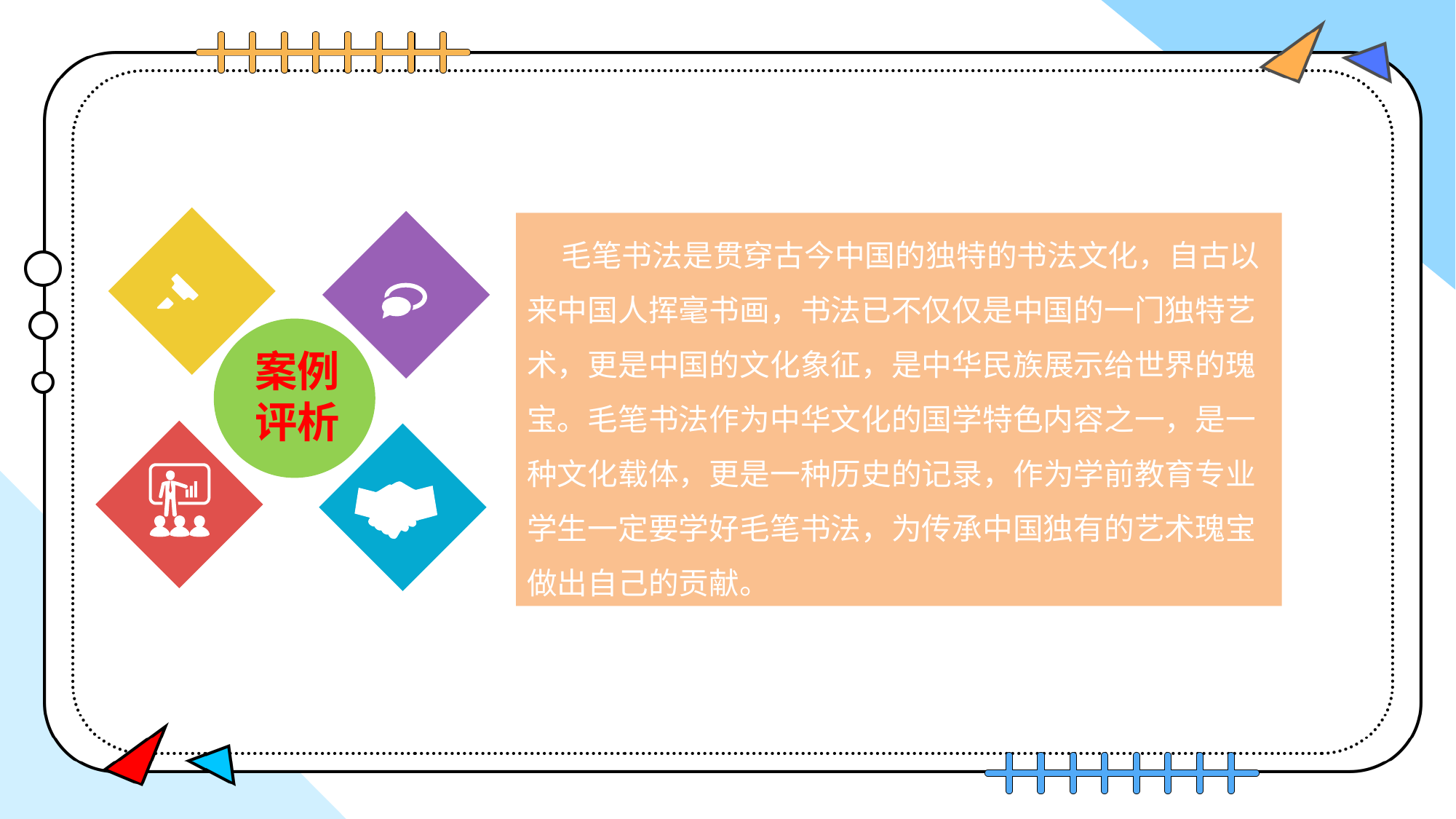

案例
评析

毛笔书法是贯穿古今中国的独特的书法文化，自古以来中国人挥毫书画，书法已不仅仅是中国的一门独特艺术，更是中国的文化象征，是中华民族展示给世界的瑰宝。毛笔书法作为中华文化的国学特色内容之一，是一种文化载体，更是一种历史的记录，作为学前教育专业学生一定要学好毛笔书法，为传承中国独有的艺术瑰宝做出自己的贡献。